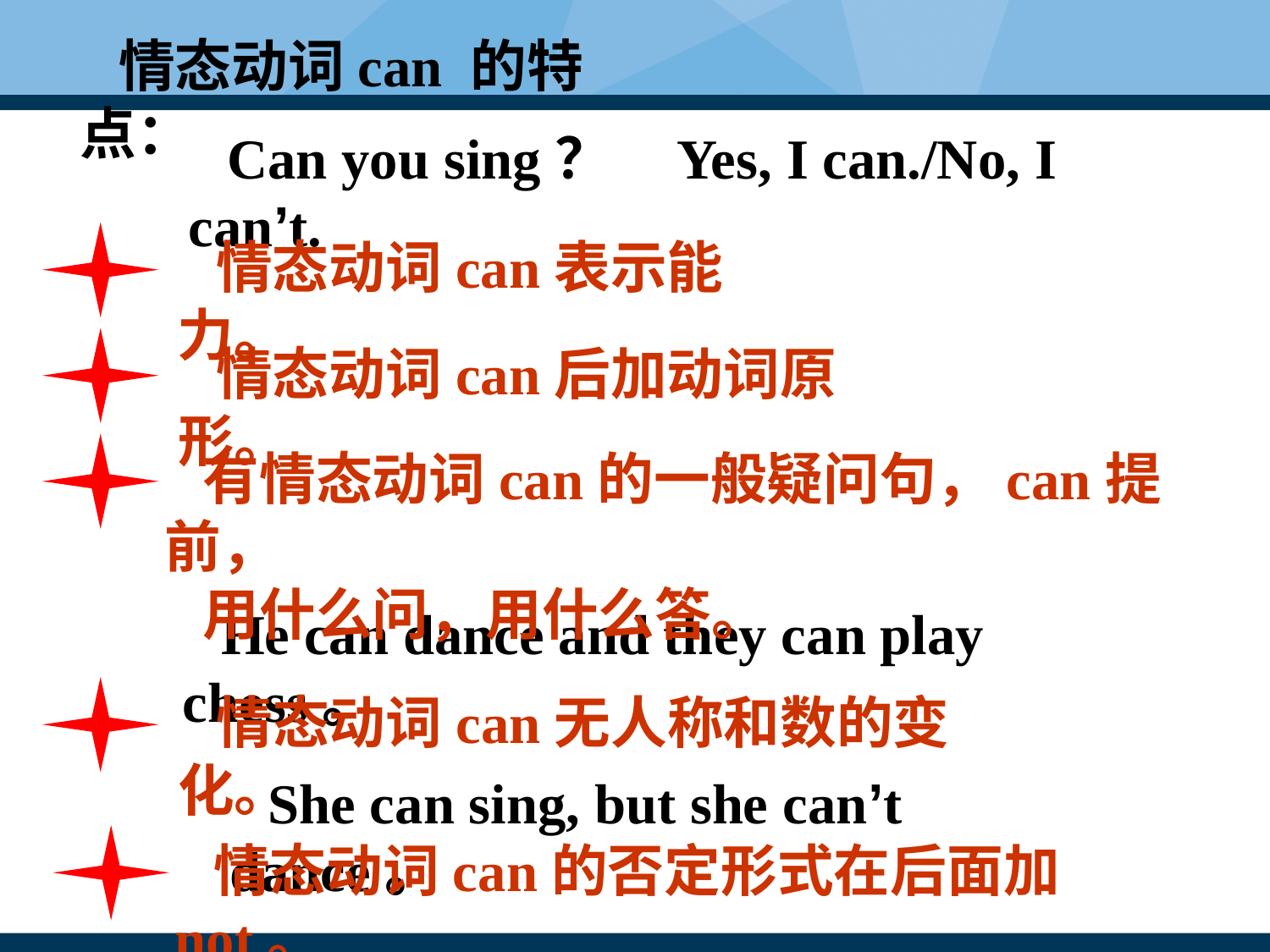

情态动词can 的特点：
Can you sing？    Yes, I can./No, I can’t.

情态动词can表示能力。

情态动词can后加动词原形。

有情态动词can的一般疑问句，can提前，
用什么问，用什么答。
He can dance and they can play chess。

情态动词can无人称和数的变化。
She can sing, but she can’t dance。

情态动词can的否定形式在后面加not。